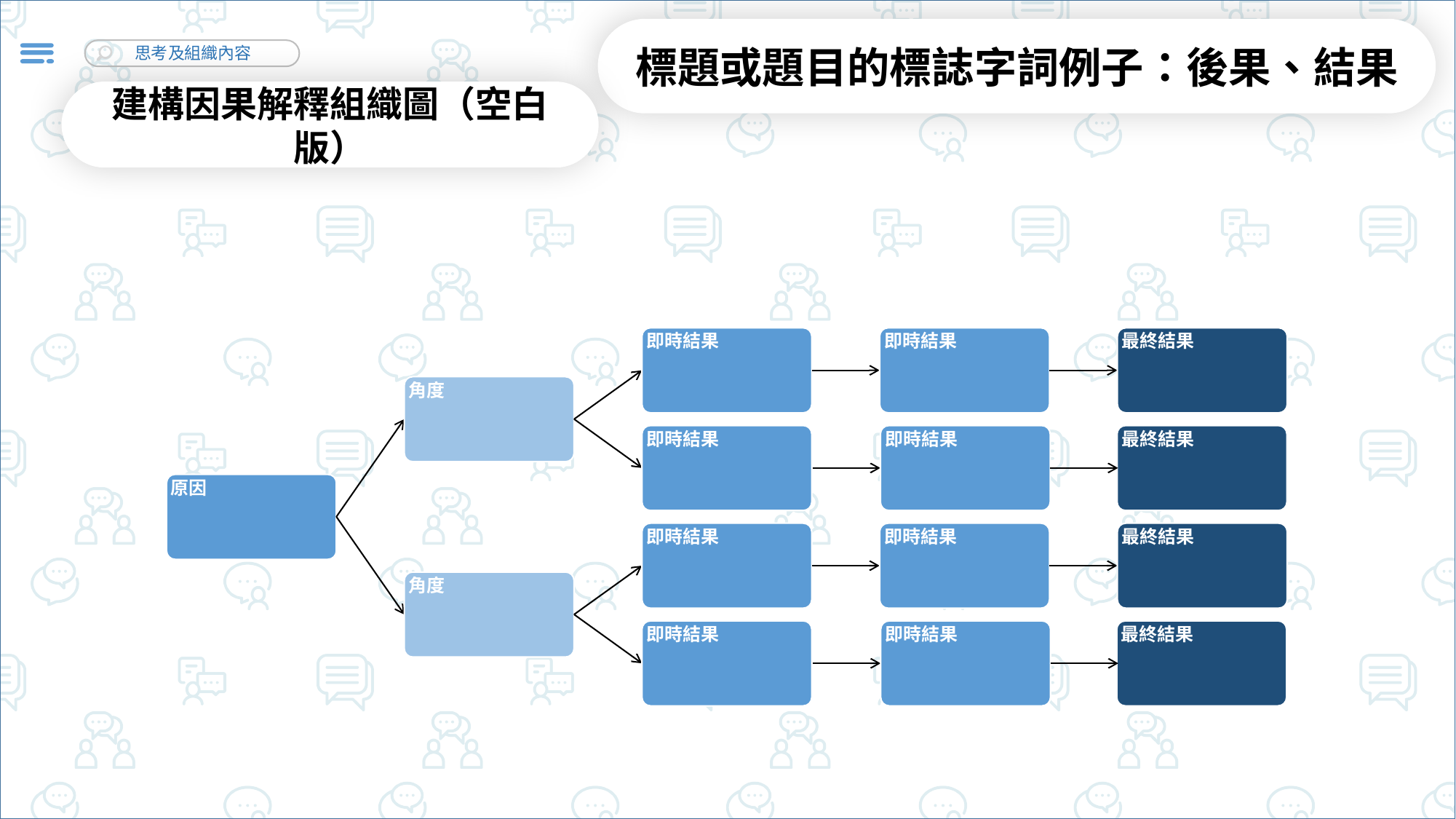

標題或題目的標誌字詞例子：後果、結果
建構因果解釋組織圖（空白版）
即時結果
即時結果
最終結果

角度

即時結果
即時結果
最終結果

原因
即時結果
即時結果
最終結果

角度

即時結果
即時結果
最終結果